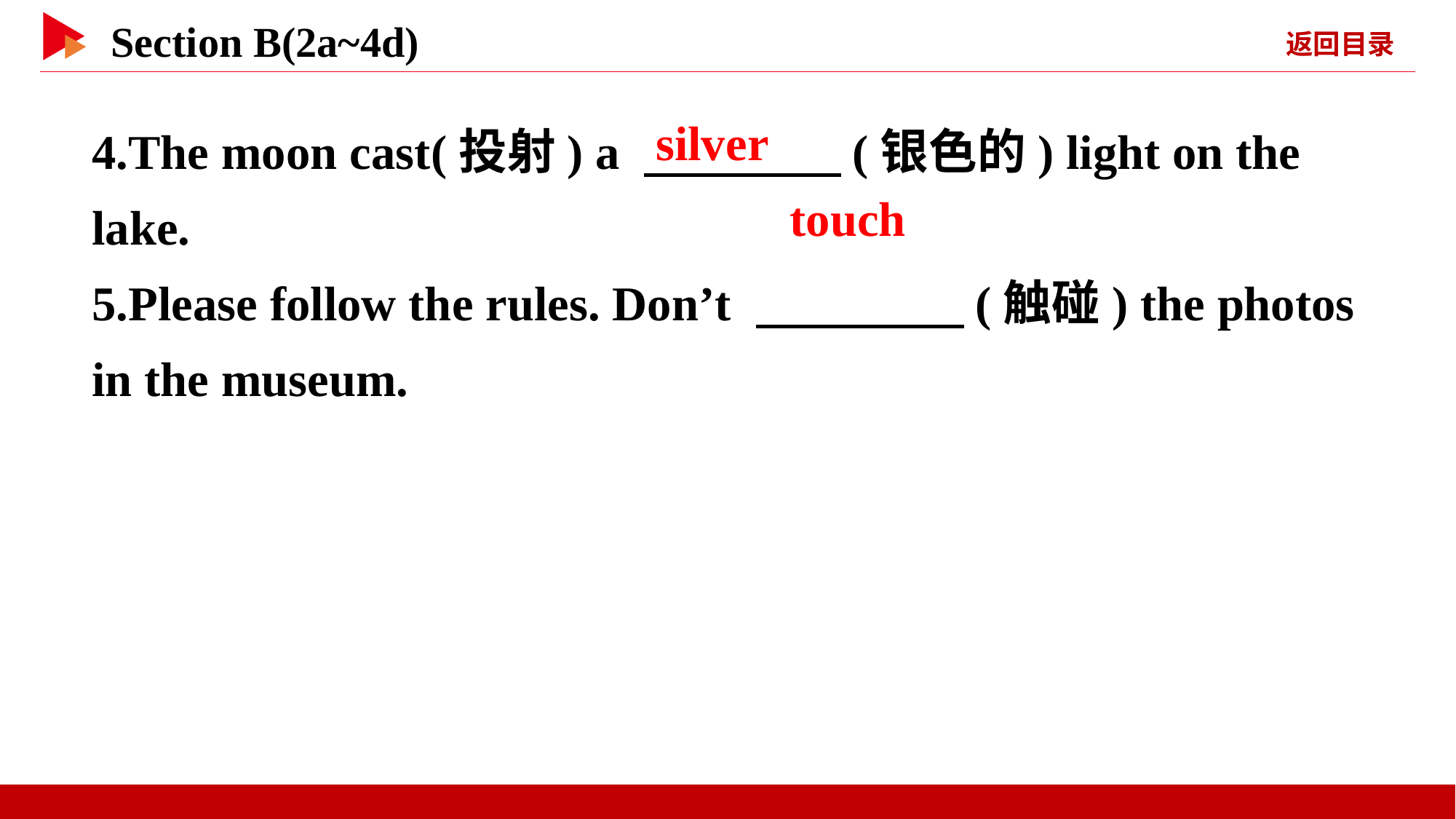

4.The moon cast(投射) a 　         　(银色的) light on the lake.
5.Please follow the rules. Don’t 　          　(触碰) the photos in the museum.
silver
touch